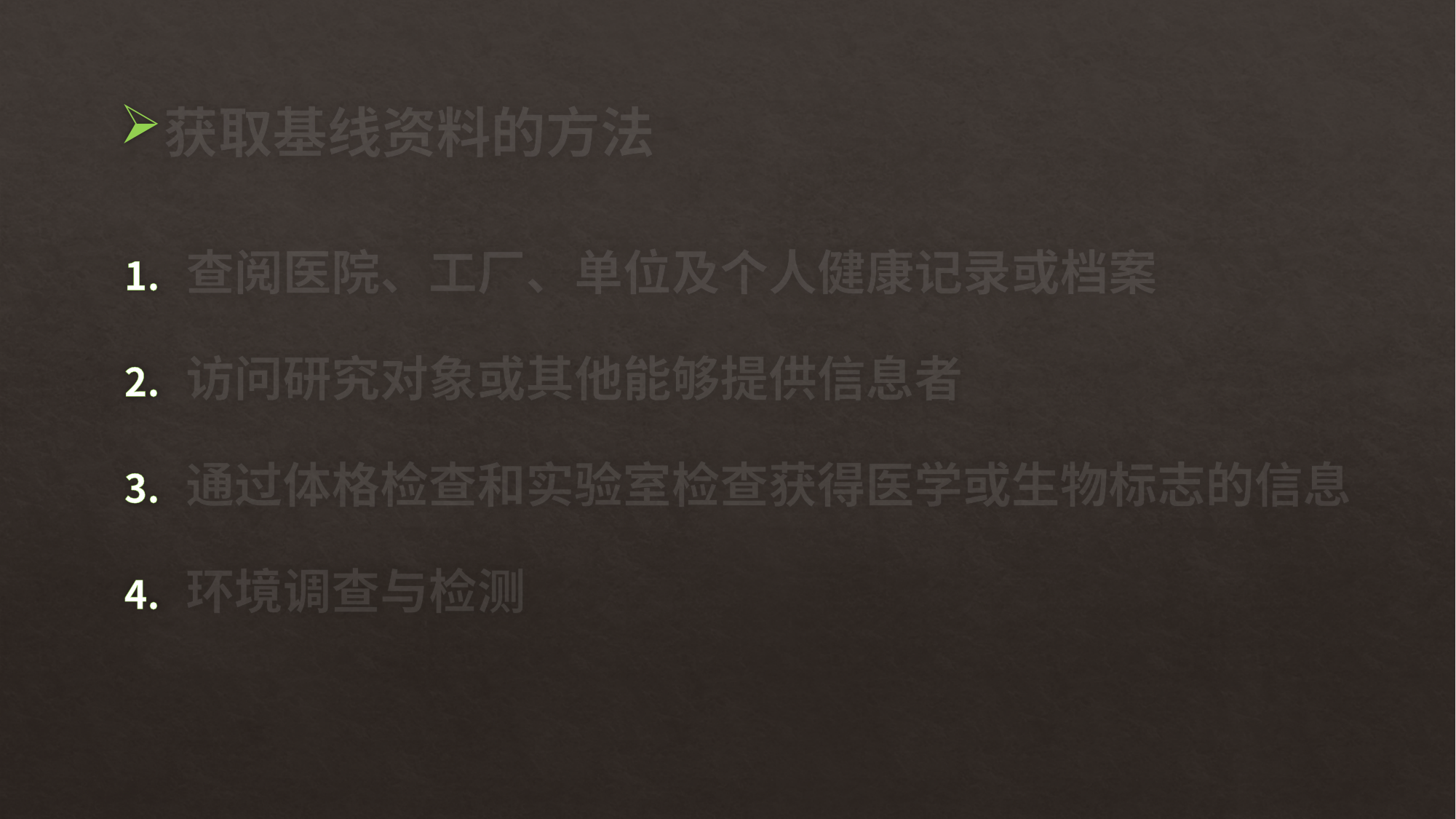

# 获取基线资料的方法
查阅医院、工厂、单位及个人健康记录或档案
访问研究对象或其他能够提供信息者
通过体格检查和实验室检查获得医学或生物标志的信息
环境调查与检测